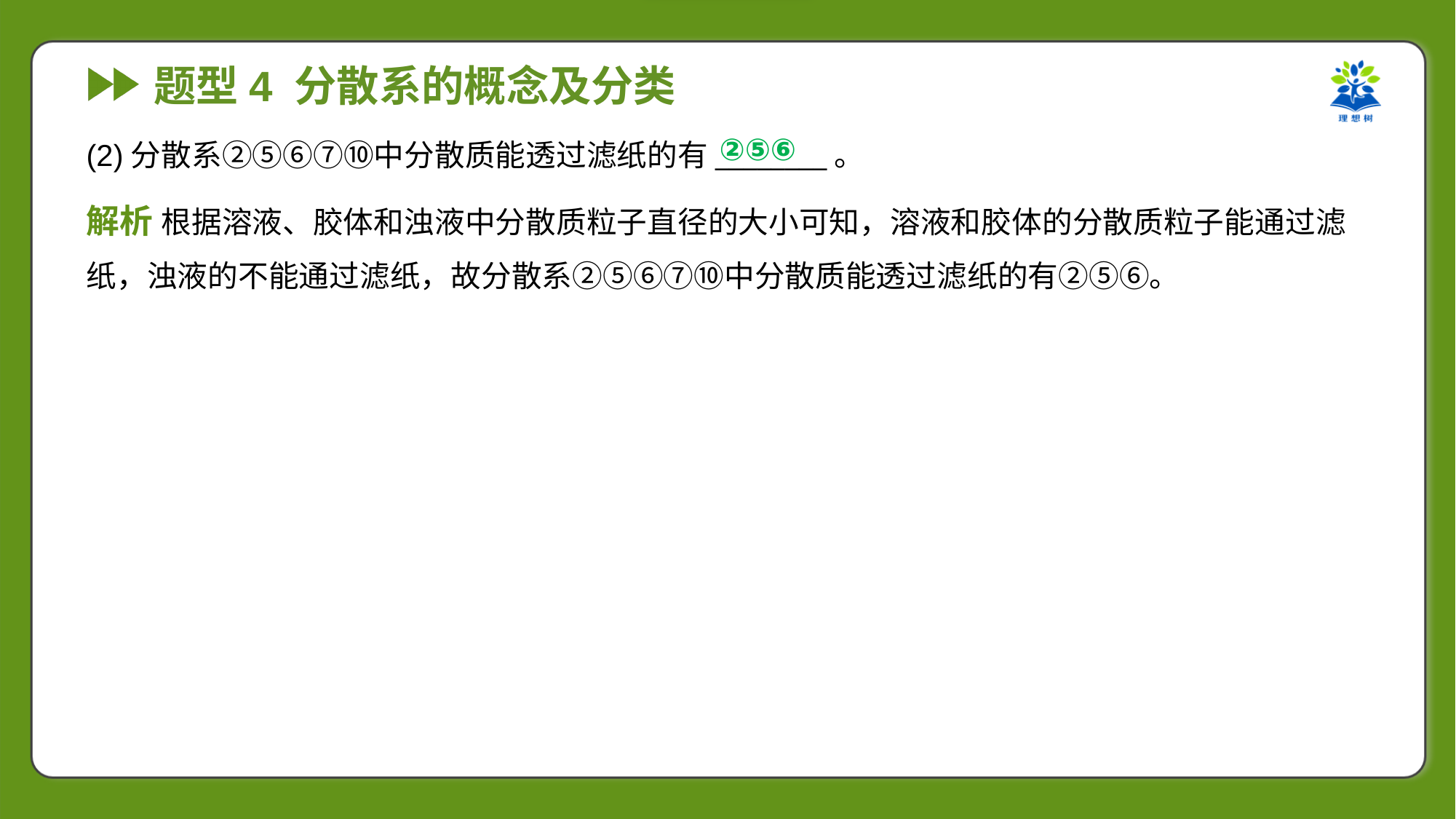

②⑤⑥
(2)分散系②⑤⑥⑦⑩中分散质能透过滤纸的有________。
解析 根据溶液、胶体和浊液中分散质粒子直径的大小可知，溶液和胶体的分散质粒子能通过滤
纸，浊液的不能通过滤纸，故分散系②⑤⑥⑦⑩中分散质能透过滤纸的有②⑤⑥。